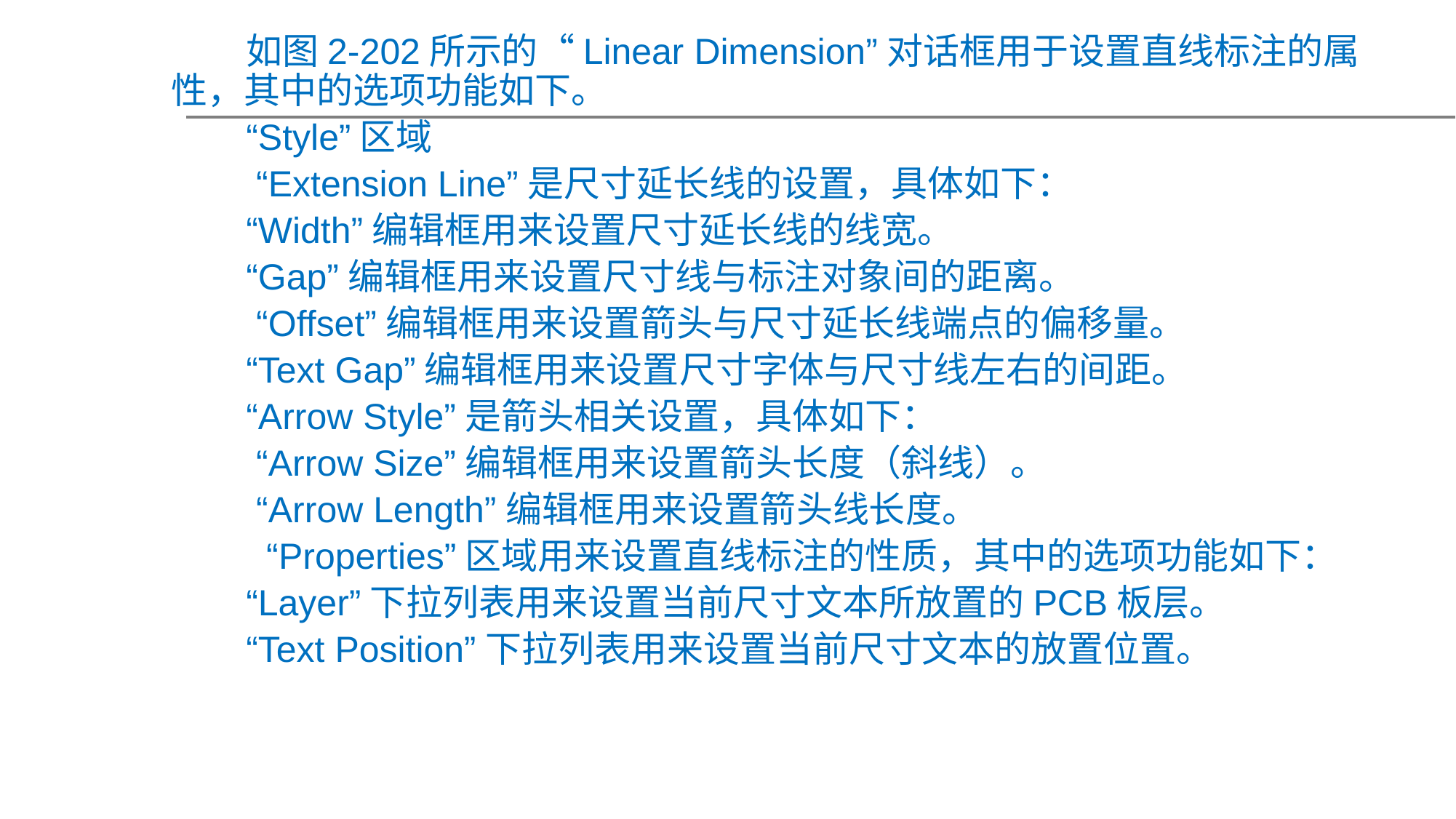

如图2-202所示的“Linear Dimension”对话框用于设置直线标注的属性，其中的选项功能如下。
“Style”区域
 “Extension Line”是尺寸延长线的设置，具体如下：
“Width”编辑框用来设置尺寸延长线的线宽。
“Gap”编辑框用来设置尺寸线与标注对象间的距离。
 “Offset”编辑框用来设置箭头与尺寸延长线端点的偏移量。
“Text Gap”编辑框用来设置尺寸字体与尺寸线左右的间距。
“Arrow Style”是箭头相关设置，具体如下：
 “Arrow Size”编辑框用来设置箭头长度（斜线）。
 “Arrow Length”编辑框用来设置箭头线长度。
  “Properties”区域用来设置直线标注的性质，其中的选项功能如下：
“Layer”下拉列表用来设置当前尺寸文本所放置的PCB板层。
“Text Position”下拉列表用来设置当前尺寸文本的放置位置。